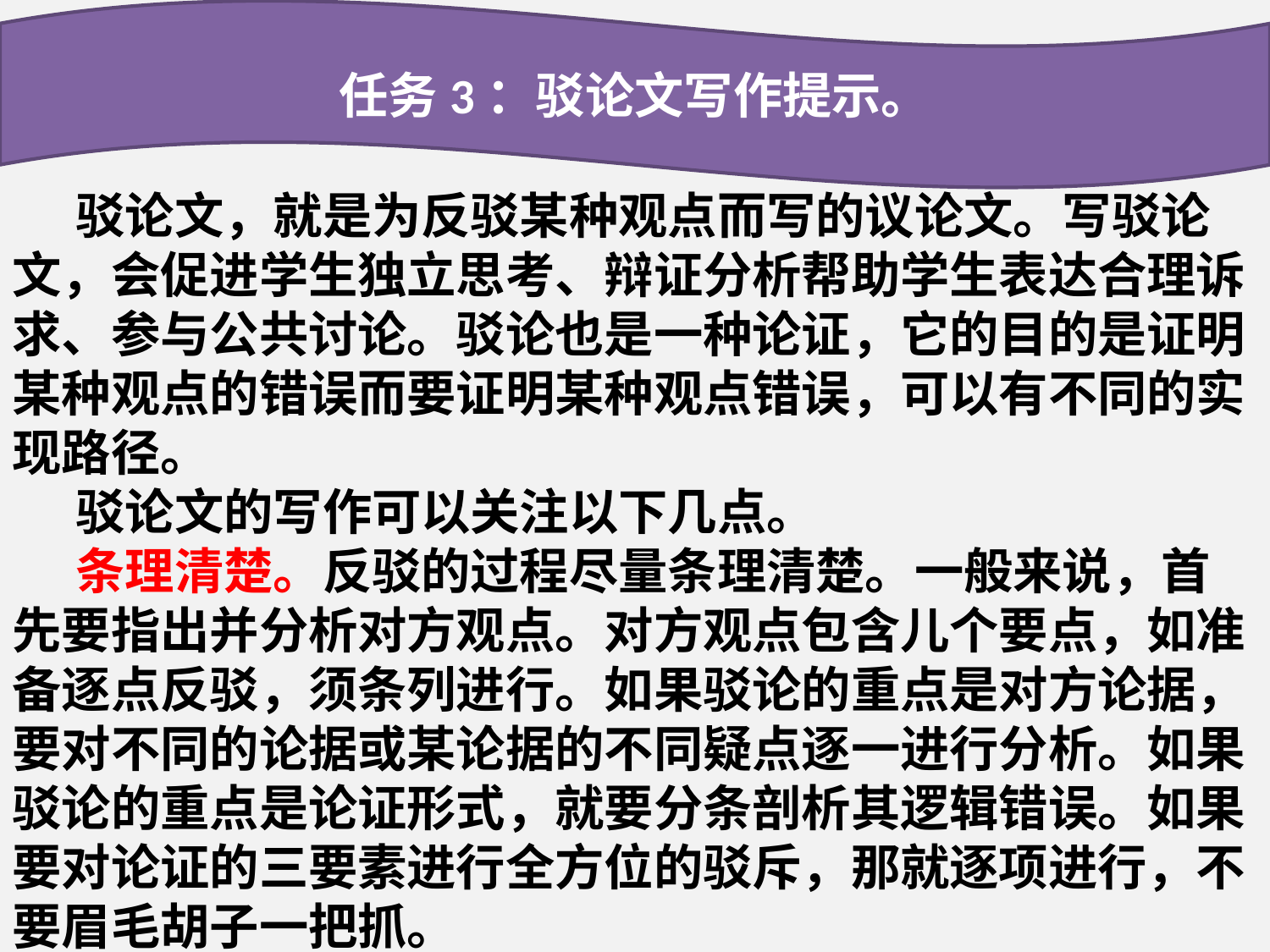

任务3：驳论文写作提示。
驳论文，就是为反驳某种观点而写的议论文。写驳论文，会促进学生独立思考、辩证分析帮助学生表达合理诉求、参与公共讨论。驳论也是一种论证，它的目的是证明某种观点的错误而要证明某种观点错误，可以有不同的实现路径。
驳论文的写作可以关注以下几点。
条理清楚。反驳的过程尽量条理清楚。一般来说，首先要指出并分析对方观点。对方观点包含儿个要点，如准备逐点反驳，须条列进行。如果驳论的重点是对方论据，要对不同的论据或某论据的不同疑点逐一进行分析。如果驳论的重点是论证形式，就要分条剖析其逻辑错误。如果要对论证的三要素进行全方位的驳斥，那就逐项进行，不要眉毛胡子一把抓。